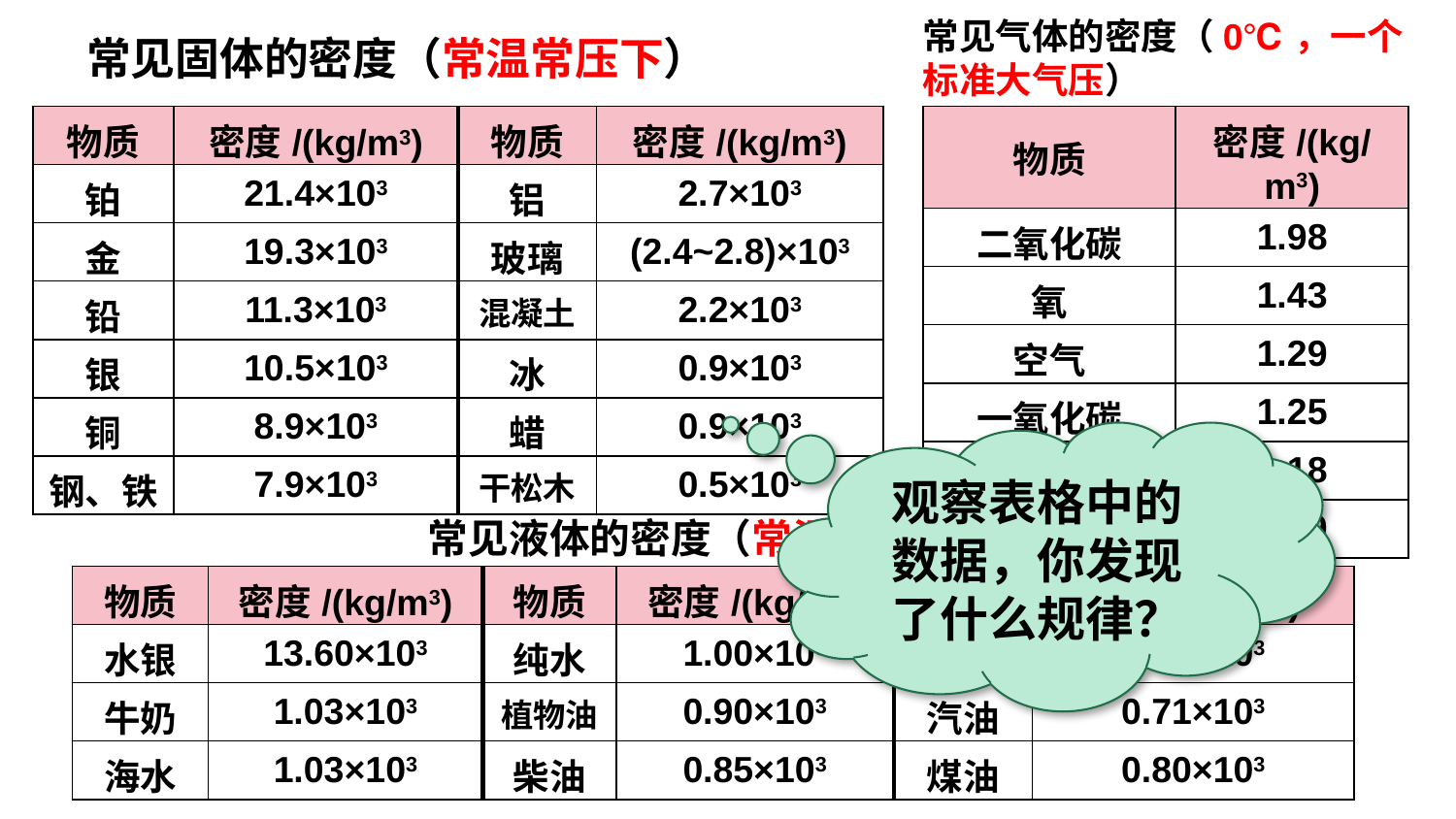

常见气体的密度（0℃，一个标准大气压）
常见固体的密度（常温常压下）
| 物质 | 密度/(kg/m3) | 物质 | 密度/(kg/m3) |
| --- | --- | --- | --- |
| 铂 | 21.4×103 | 铝 | 2.7×103 |
| 金 | 19.3×103 | 玻璃 | (2.4~2.8)×103 |
| 铅 | 11.3×103 | 混凝土 | 2.2×103 |
| 银 | 10.5×103 | 冰 | 0.9×103 |
| 铜 | 8.9×103 | 蜡 | 0.9×103 |
| 钢、铁 | 7.9×103 | 干松木 | 0.5×103 |
| 物质 | 密度/(kg/m3) |
| --- | --- |
| 二氧化碳 | 1.98 |
| 氧 | 1.43 |
| 空气 | 1.29 |
| 一氧化碳 | 1.25 |
| 氦 | 0.18 |
| 氢 | 0.09 |
观察表格中的数据，你发现了什么规律？
常见液体的密度（常温常压下）
| 物质 | 密度/(kg/m3) | 物质 | 密度/(kg/m3) | 物质 | 密度/(kg/m3) |
| --- | --- | --- | --- | --- | --- |
| 水银 | 13.60×103 | 纯水 | 1.00×103 | 酒精 | 0.80×103 |
| 牛奶 | 1.03×103 | 植物油 | 0.90×103 | 汽油 | 0.71×103 |
| 海水 | 1.03×103 | 柴油 | 0.85×103 | 煤油 | 0.80×103 |